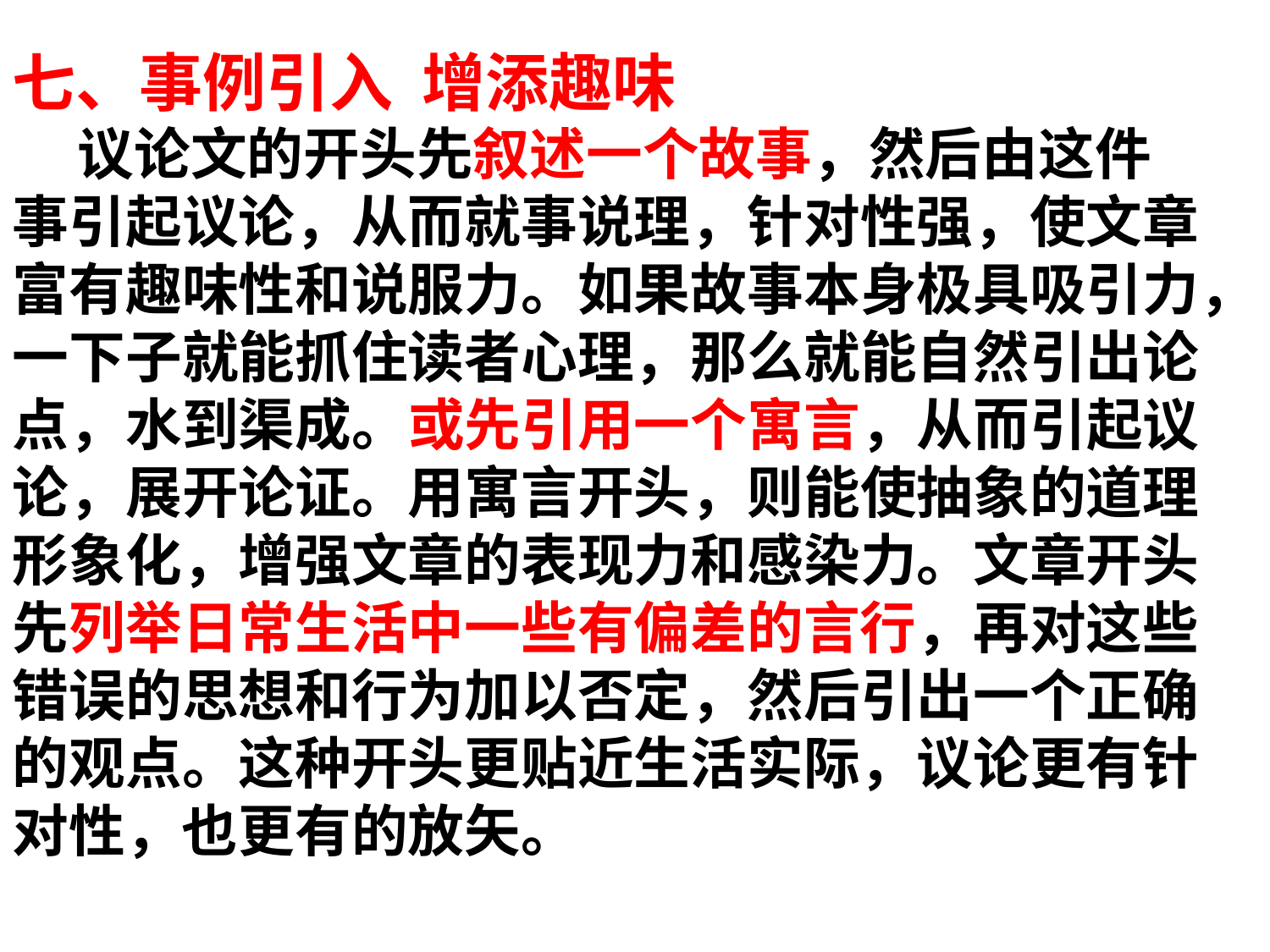

七、事例引入  增添趣味
    议论文的开头先叙述一个故事，然后由这件事引起议论，从而就事说理，针对性强，使文章富有趣味性和说服力。如果故事本身极具吸引力，一下子就能抓住读者心理，那么就能自然引出论点，水到渠成。或先引用一个寓言，从而引起议论，展开论证。用寓言开头，则能使抽象的道理形象化，增强文章的表现力和感染力。文章开头先列举日常生活中一些有偏差的言行，再对这些错误的思想和行为加以否定，然后引出一个正确的观点。这种开头更贴近生活实际，议论更有针对性，也更有的放矢。